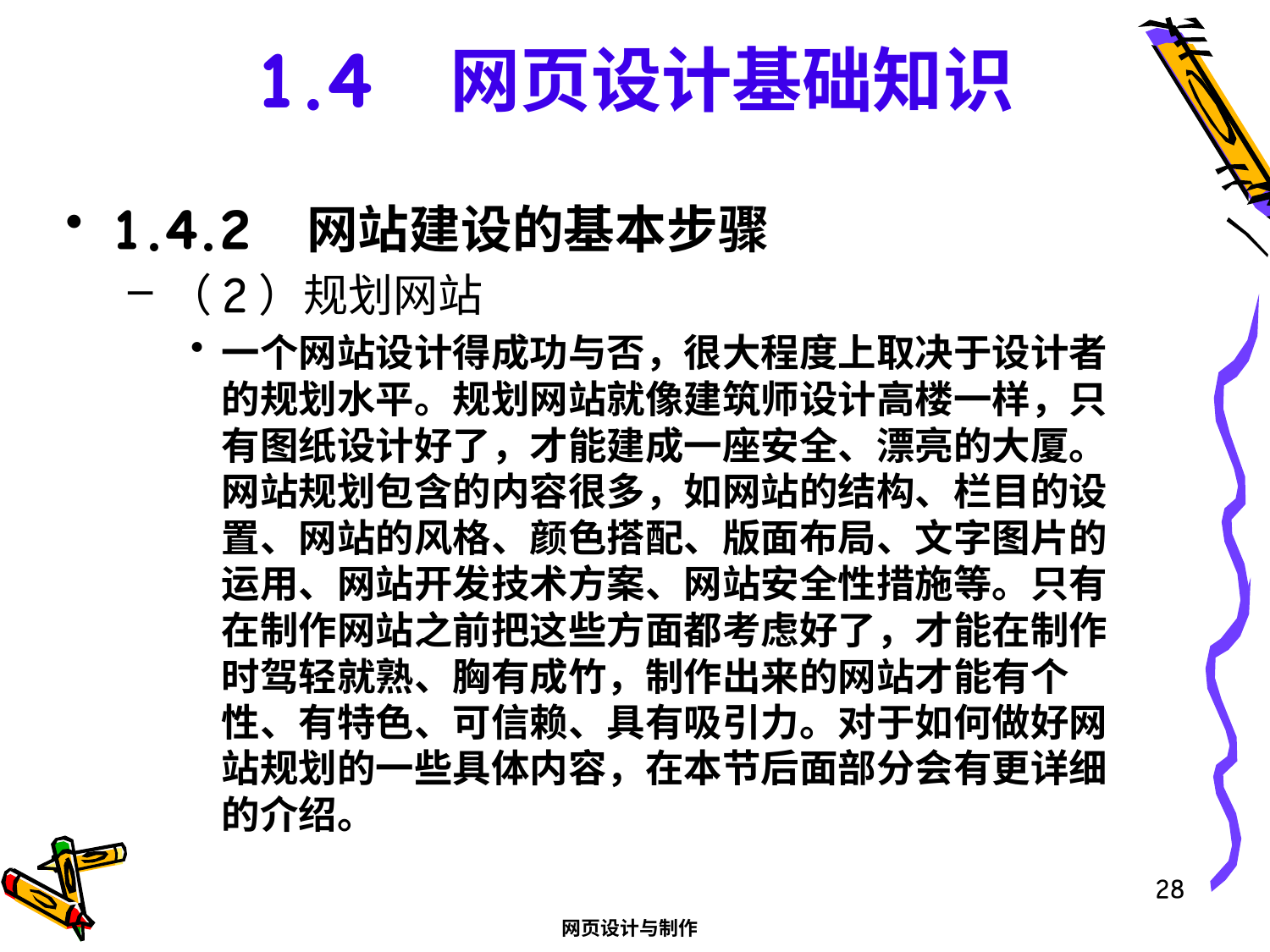

# 1.4  网页设计基础知识
1.4.2  网站建设的基本步骤
（2）规划网站
一个网站设计得成功与否，很大程度上取决于设计者的规划水平。规划网站就像建筑师设计高楼一样，只有图纸设计好了，才能建成一座安全、漂亮的大厦。网站规划包含的内容很多，如网站的结构、栏目的设置、网站的风格、颜色搭配、版面布局、文字图片的运用、网站开发技术方案、网站安全性措施等。只有在制作网站之前把这些方面都考虑好了，才能在制作时驾轻就熟、胸有成竹，制作出来的网站才能有个性、有特色、可信赖、具有吸引力。对于如何做好网站规划的一些具体内容，在本节后面部分会有更详细的介绍。
28
网页设计与制作